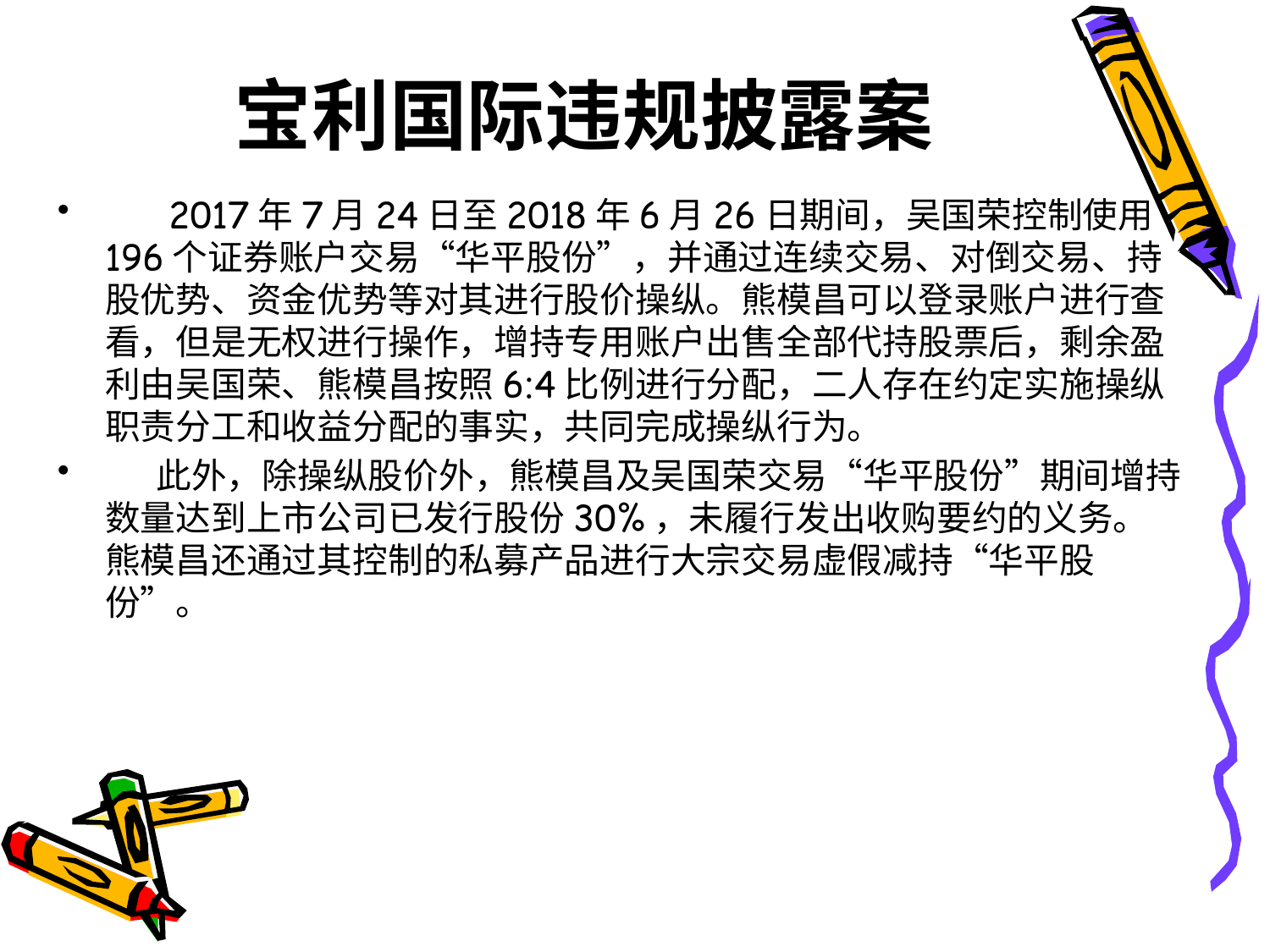

# 宝利国际违规披露案
      2017年7月24日至2018年6月26日期间，吴国荣控制使用196个证券账户交易“华平股份”，并通过连续交易、对倒交易、持股优势、资金优势等对其进行股价操纵。熊模昌可以登录账户进行查看，但是无权进行操作，增持专用账户出售全部代持股票后，剩余盈利由吴国荣、熊模昌按照6:4比例进行分配，二人存在约定实施操纵职责分工和收益分配的事实，共同完成操纵行为。
　  此外，除操纵股价外，熊模昌及吴国荣交易“华平股份”期间增持数量达到上市公司已发行股份30%，未履行发出收购要约的义务。熊模昌还通过其控制的私募产品进行大宗交易虚假减持“华平股份”。